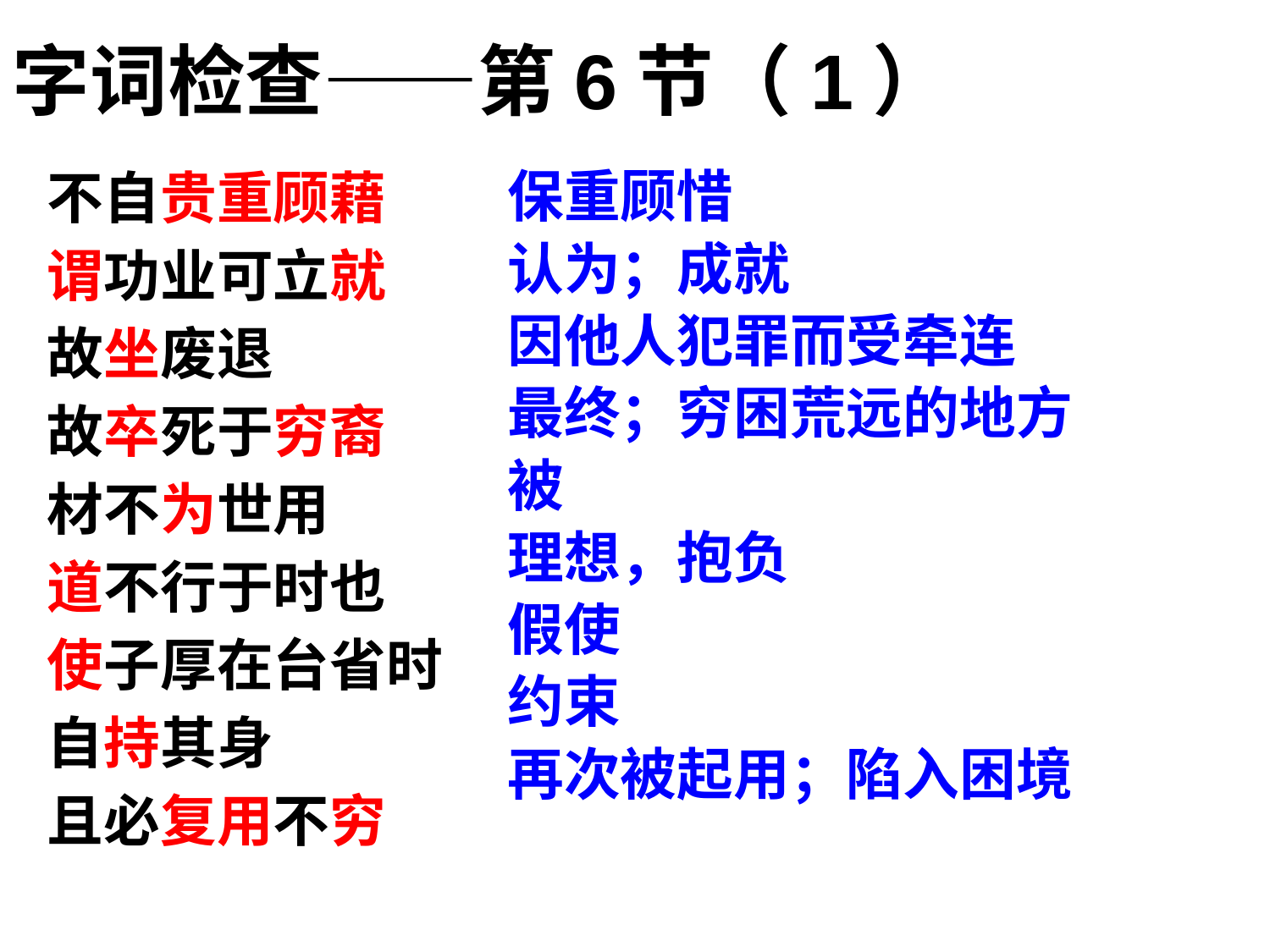

字词检查——第6节（1）
不自贵重顾藉
谓功业可立就
故坐废退
故卒死于穷裔
材不为世用
道不行于时也
使子厚在台省时
自持其身
且必复用不穷
保重顾惜
认为；成就
因他人犯罪而受牵连
最终；穷困荒远的地方
被
理想，抱负
假使
约束
再次被起用；陷入困境